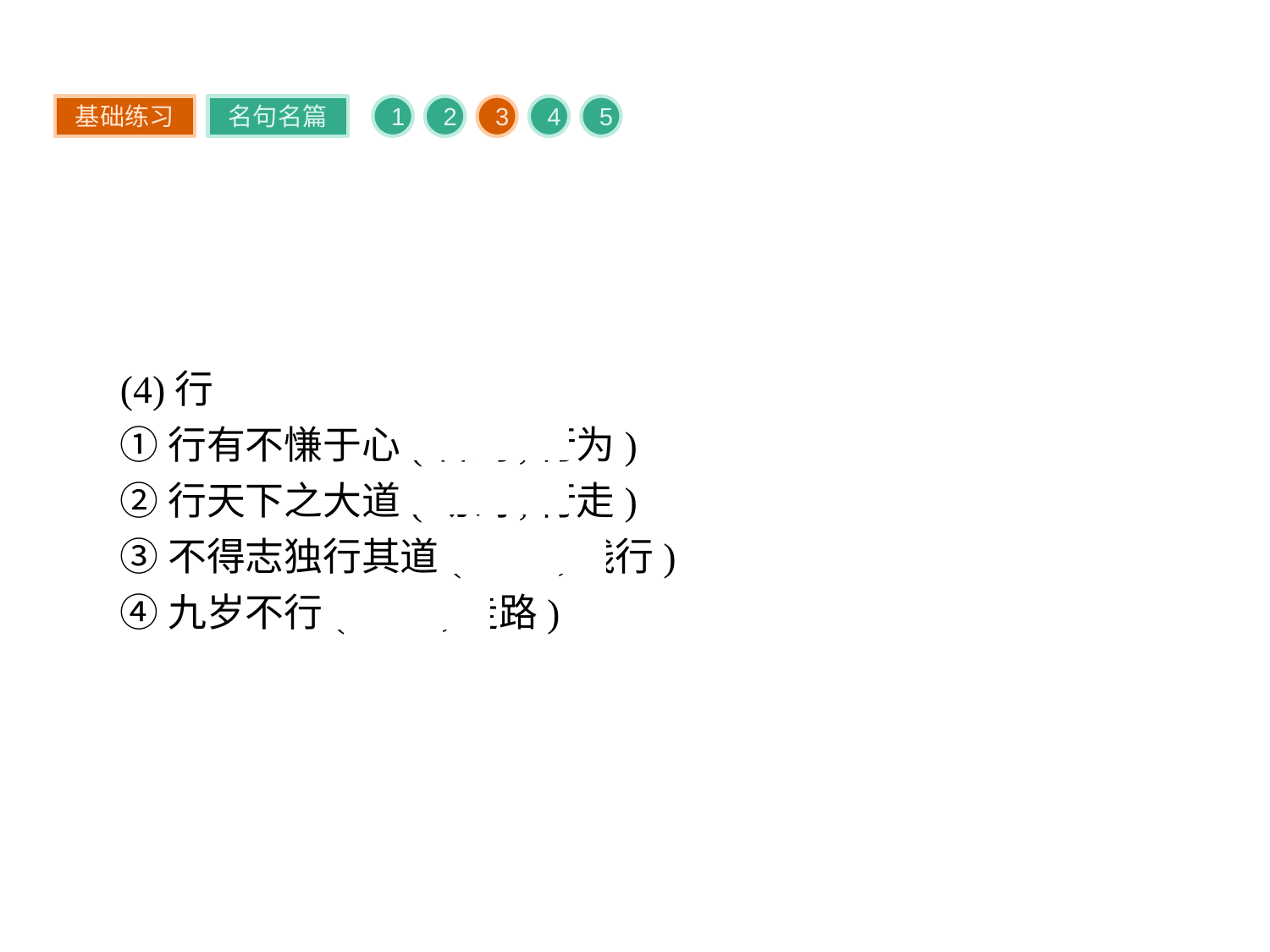

基础练习
名句名篇
1
2
3
4
5
(4)行
①行有不慊于心(名词,行为)
②行天下之大道(动词,行走)
③不得志独行其道(动词,践行)
④九岁不行(动词,走路)